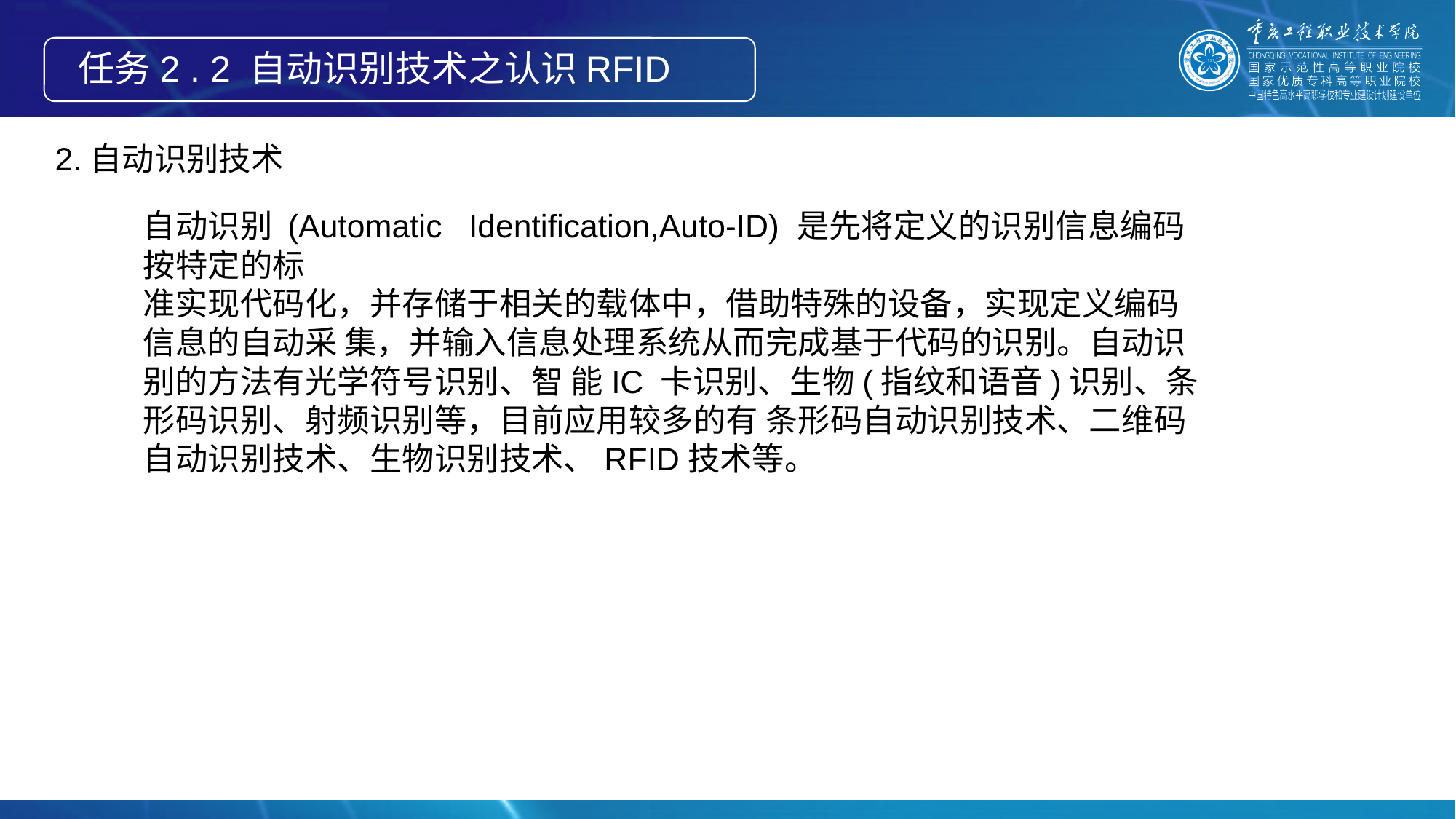

任务2 . 2 自动识别技术之认识RFID
2.自动识别技术
自动识别 (Automatic   Identification,Auto-ID) 是先将定义的识别信息编码按特定的标
准实现代码化，并存储于相关的载体中，借助特殊的设备，实现定义编码信息的自动采 集，并输入信息处理系统从而完成基于代码的识别。自动识别的方法有光学符号识别、智 能IC 卡识别、生物(指纹和语音)识别、条形码识别、射频识别等，目前应用较多的有 条形码自动识别技术、二维码自动识别技术、生物识别技术、RFID技术等。